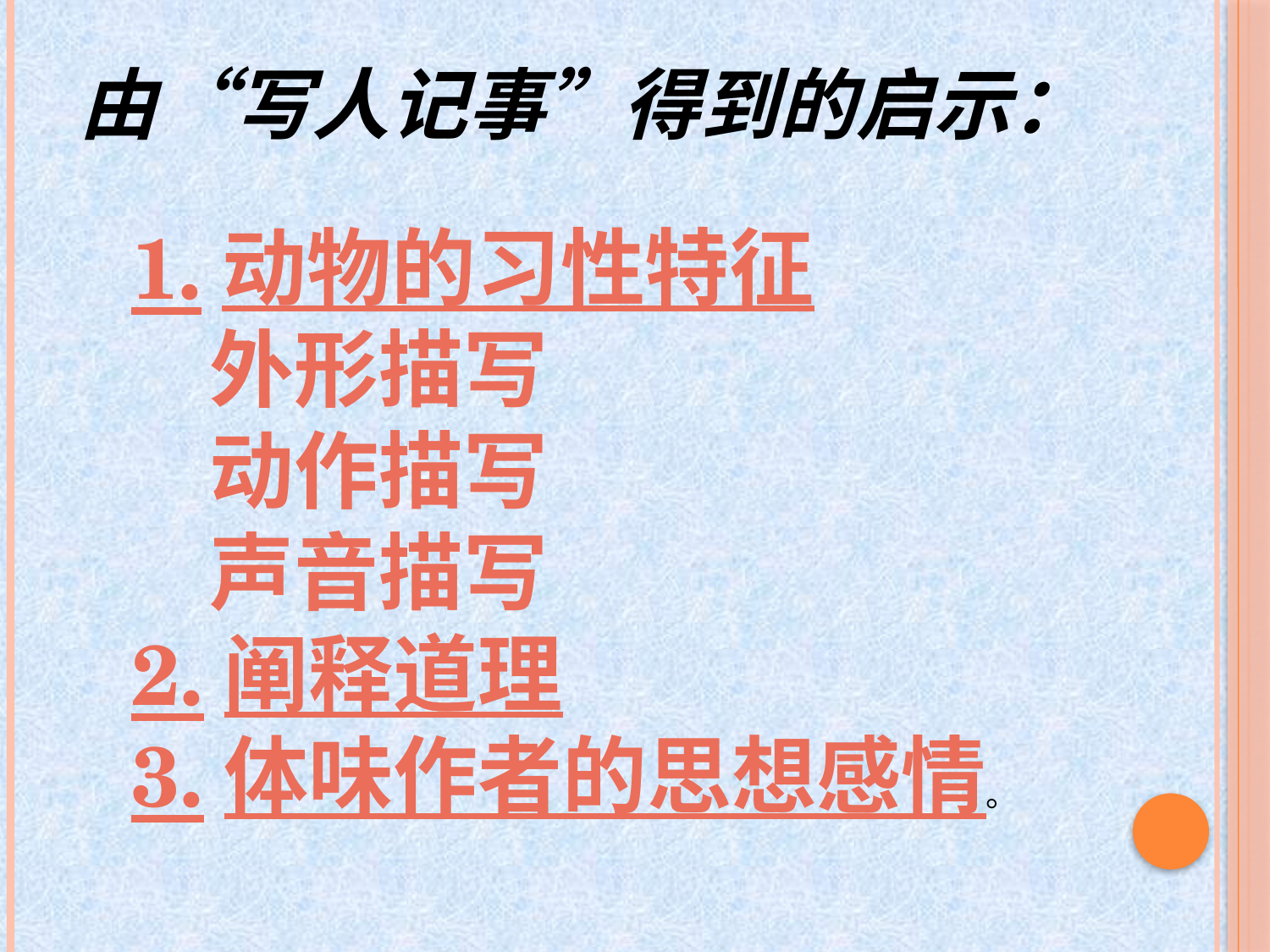

由“写人记事”得到的启示：
1.动物的习性特征
   外形描写
   动作描写
   声音描写
2.阐释道理
3.体味作者的思想感情。